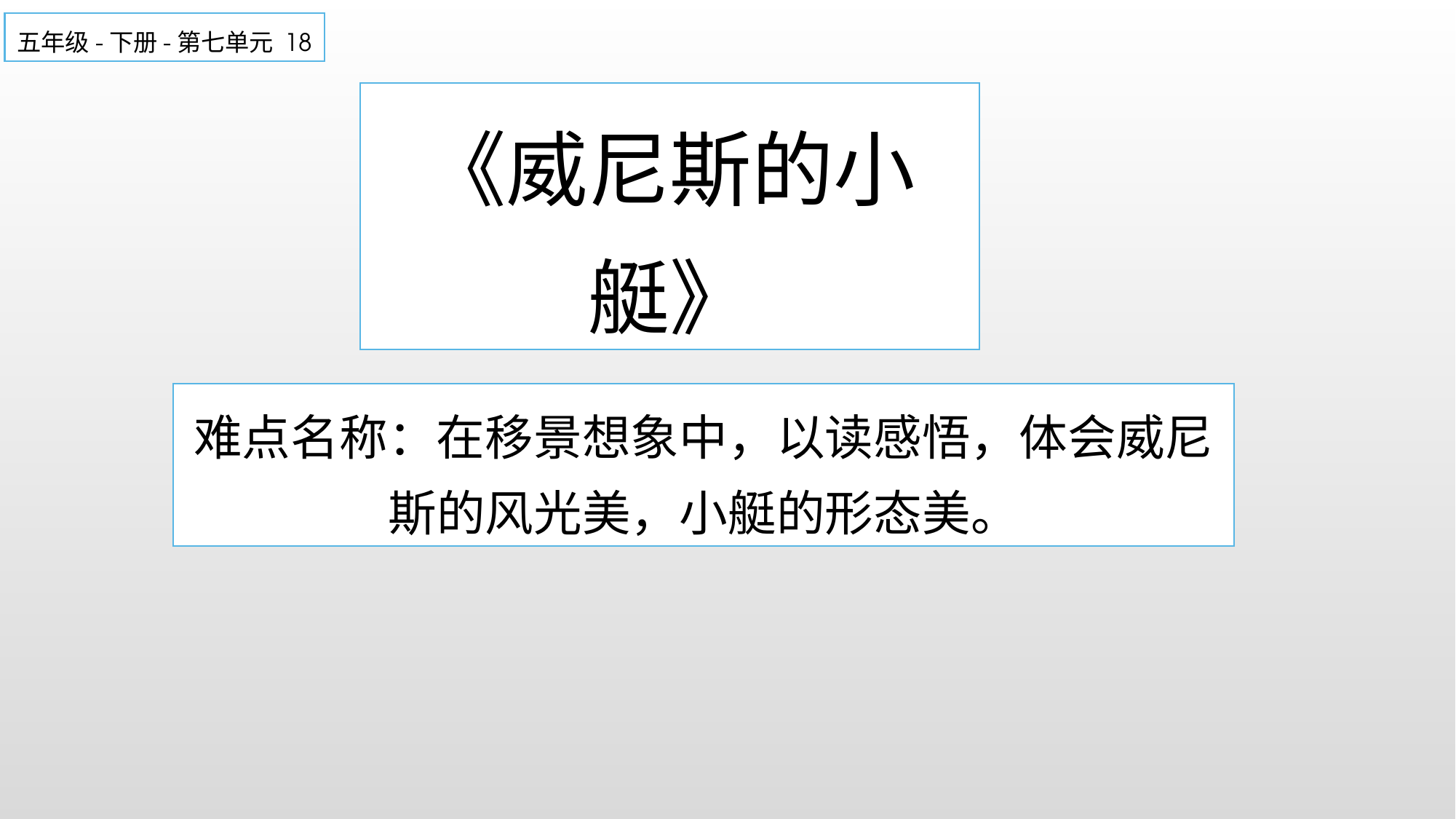

五年级-下册-第七单元 18
《威尼斯的小艇》
难点名称：在移景想象中，以读感悟，体会威尼斯的风光美，小艇的形态美。
1